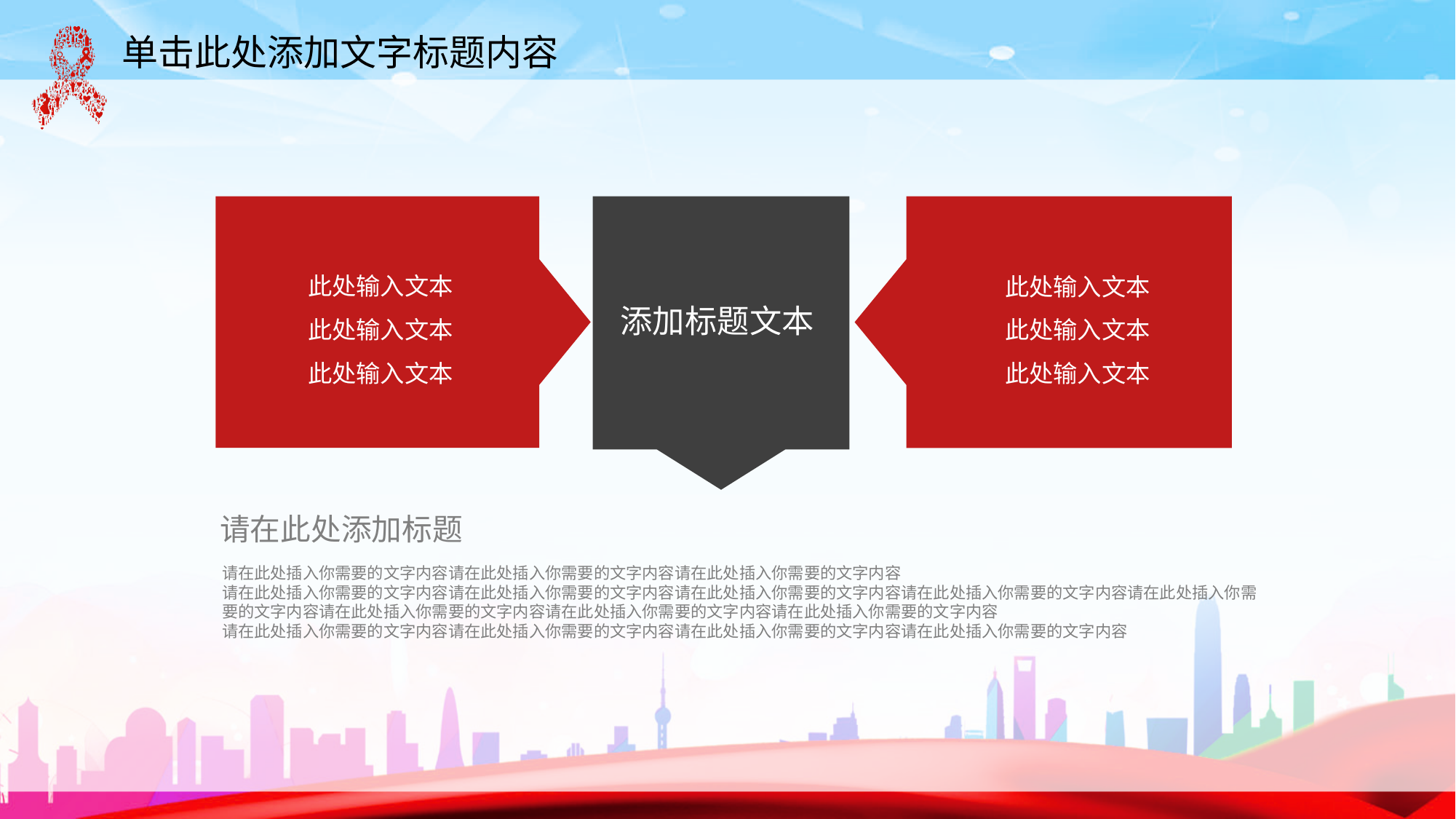

添加标题文本

此处输入文本
此处输入文本
此处输入文本

此处输入文本
此处输入文本
此处输入文本
请在此处添加标题
请在此处插入你需要的文字内容请在此处插入你需要的文字内容请在此处插入你需要的文字内容
请在此处插入你需要的文字内容请在此处插入你需要的文字内容请在此处插入你需要的文字内容请在此处插入你需要的文字内容请在此处插入你需要的文字内容请在此处插入你需要的文字内容请在此处插入你需要的文字内容请在此处插入你需要的文字内容
请在此处插入你需要的文字内容请在此处插入你需要的文字内容请在此处插入你需要的文字内容请在此处插入你需要的文字内容